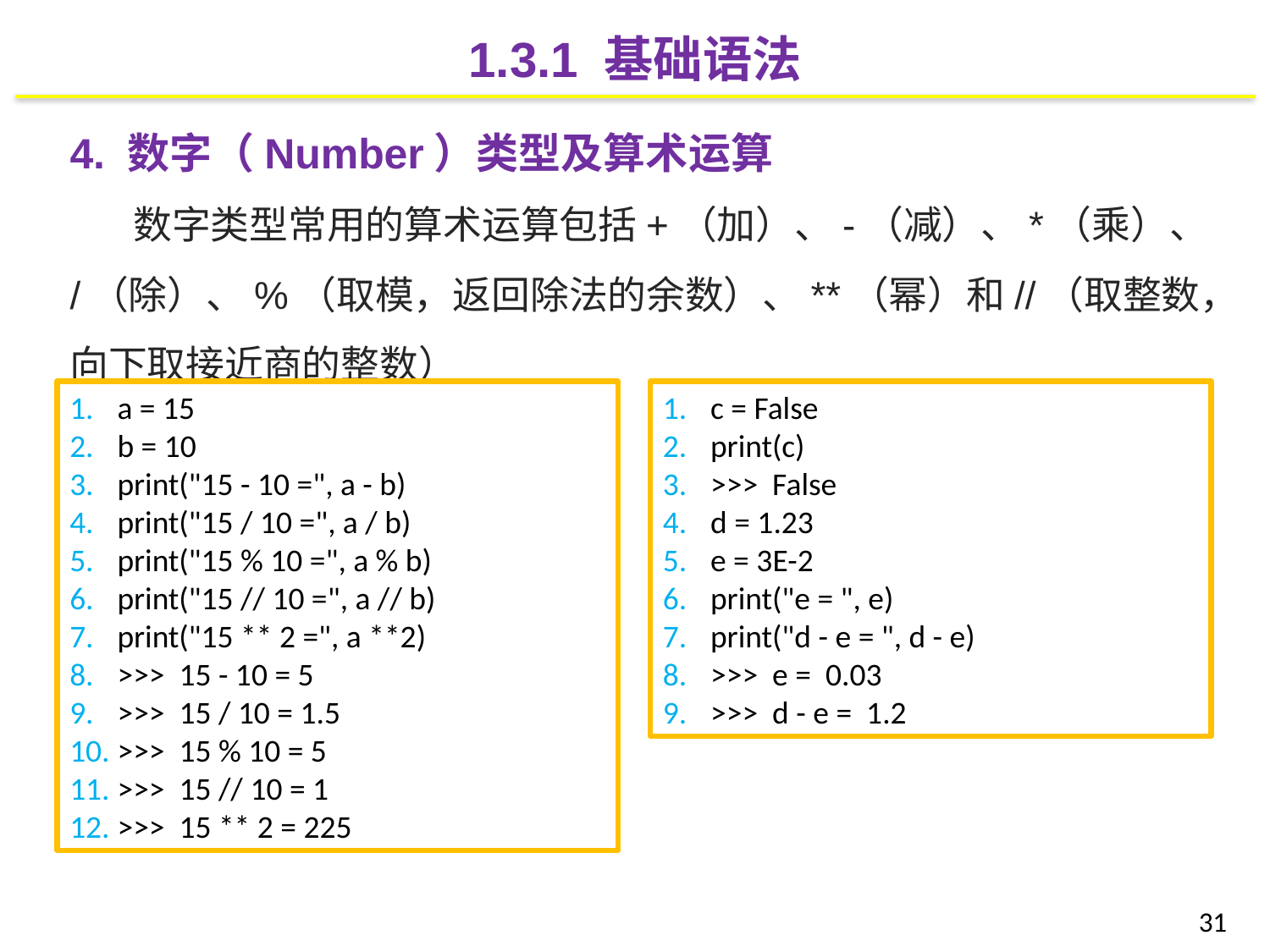

1.3.1 基础语法
4. 数字（Number）类型及算术运算
数字类型常用的算术运算包括+（加）、-（减）、*（乘）、/（除）、%（取模，返回除法的余数）、**（幂）和//（取整数，向下取接近商的整数）
a = 15
b = 10
print("15 - 10 =", a - b)
print("15 / 10 =", a / b)
print("15 % 10 =", a % b)
print("15 // 10 =", a // b)
print("15 ** 2 =", a **2)
>>>  15 - 10 = 5
>>>  15 / 10 = 1.5
>>>  15 % 10 = 5
>>>  15 // 10 = 1
>>>  15 ** 2 = 225
c = False
print(c)
>>>  False
d = 1.23
e = 3E-2
print("e = ", e)
print("d - e = ", d - e)
>>>  e =  0.03
>>>  d - e =  1.2
31